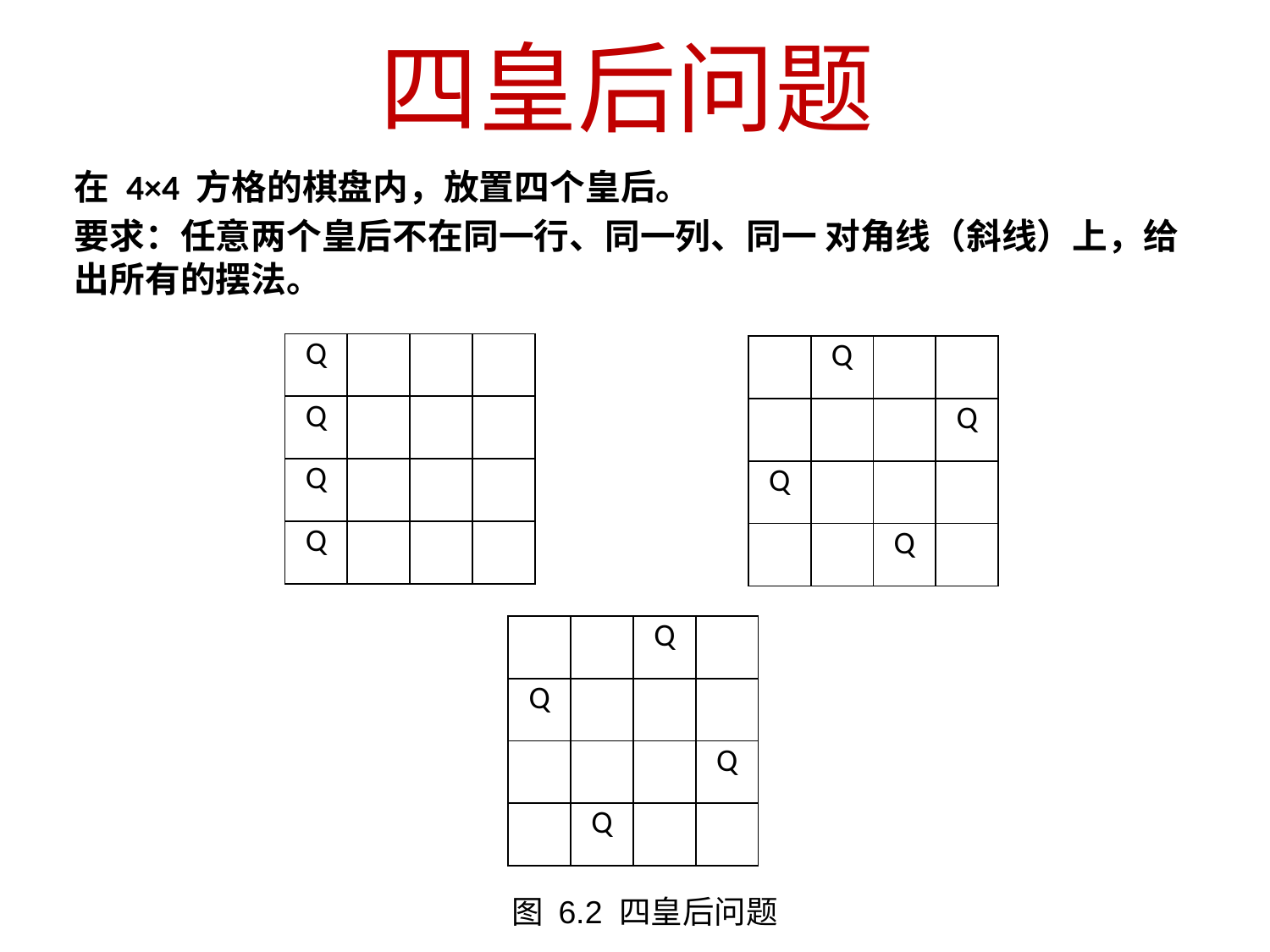

四皇后问题
在 4×4 方格的棋盘内，放置四个皇后。
要求：任意两个皇后不在同一行、同一列、同一 对角线（斜线）上，给出所有的摆法。
| Q |  |  |  |
| --- | --- | --- | --- |
| Q |  |  |  |
| Q |  |  |  |
| Q |  |  |  |
|  | Q |  |  |
| --- | --- | --- | --- |
|  |  |  | Q |
| Q |  |  |  |
|  |  | Q |  |
|  |  | Q |  |
| --- | --- | --- | --- |
| Q |  |  |  |
|  |  |  | Q |
|  | Q |  |  |
图 6.2 四皇后问题